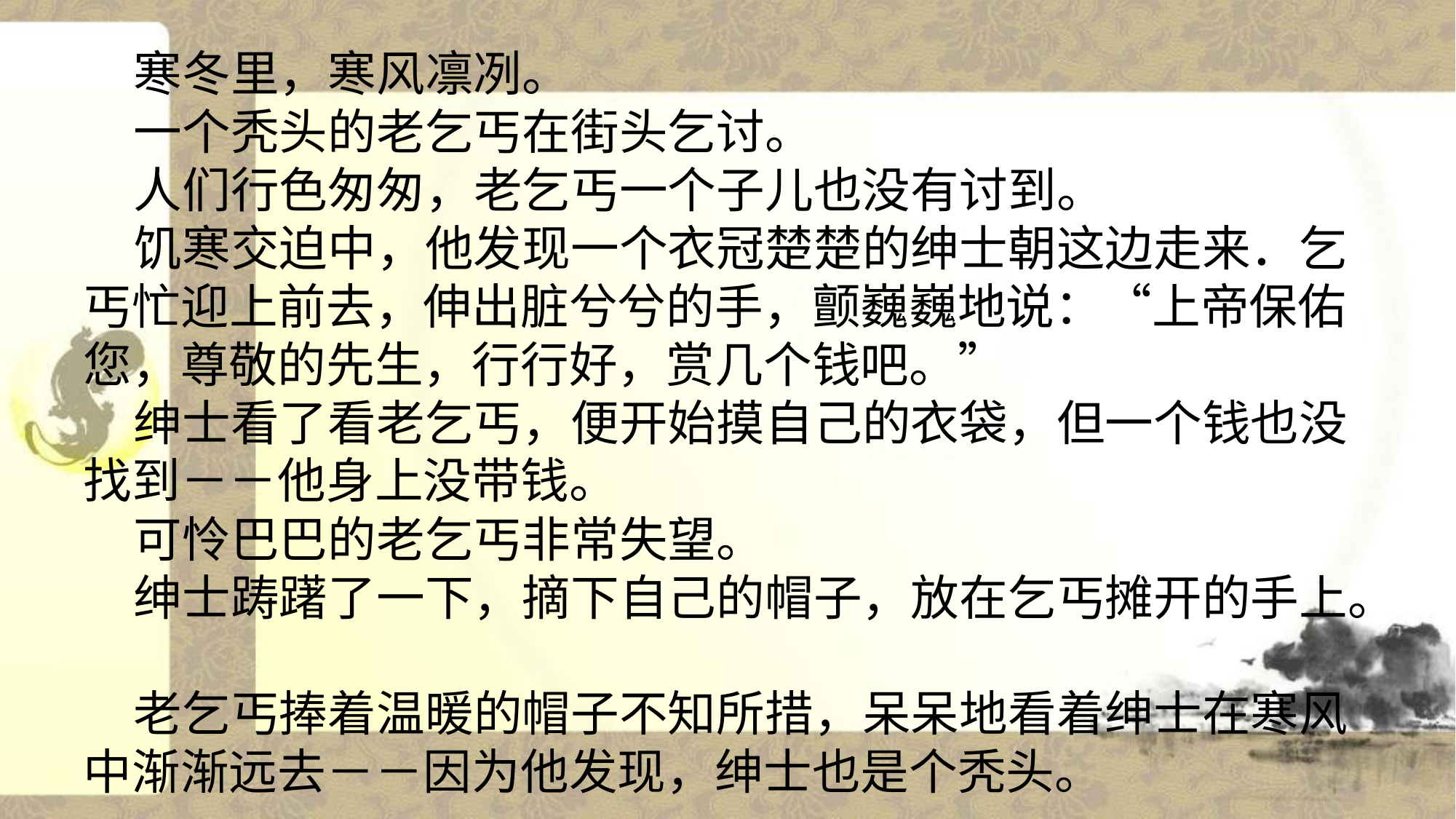

寒冬里，寒风凛冽。
一个秃头的老乞丐在街头乞讨。
人们行色匆匆，老乞丐一个子儿也没有讨到。
饥寒交迫中，他发现一个衣冠楚楚的绅士朝这边走来．乞丐忙迎上前去，伸出脏兮兮的手，颤巍巍地说：“上帝保佑您，尊敬的先生，行行好，赏几个钱吧。”
绅士看了看老乞丐，便开始摸自己的衣袋，但一个钱也没找到－－他身上没带钱。
可怜巴巴的老乞丐非常失望。
绅士踌躇了一下，摘下自己的帽子，放在乞丐摊开的手上。
老乞丐捧着温暖的帽子不知所措，呆呆地看着绅士在寒风中渐渐远去－－因为他发现，绅士也是个秃头。